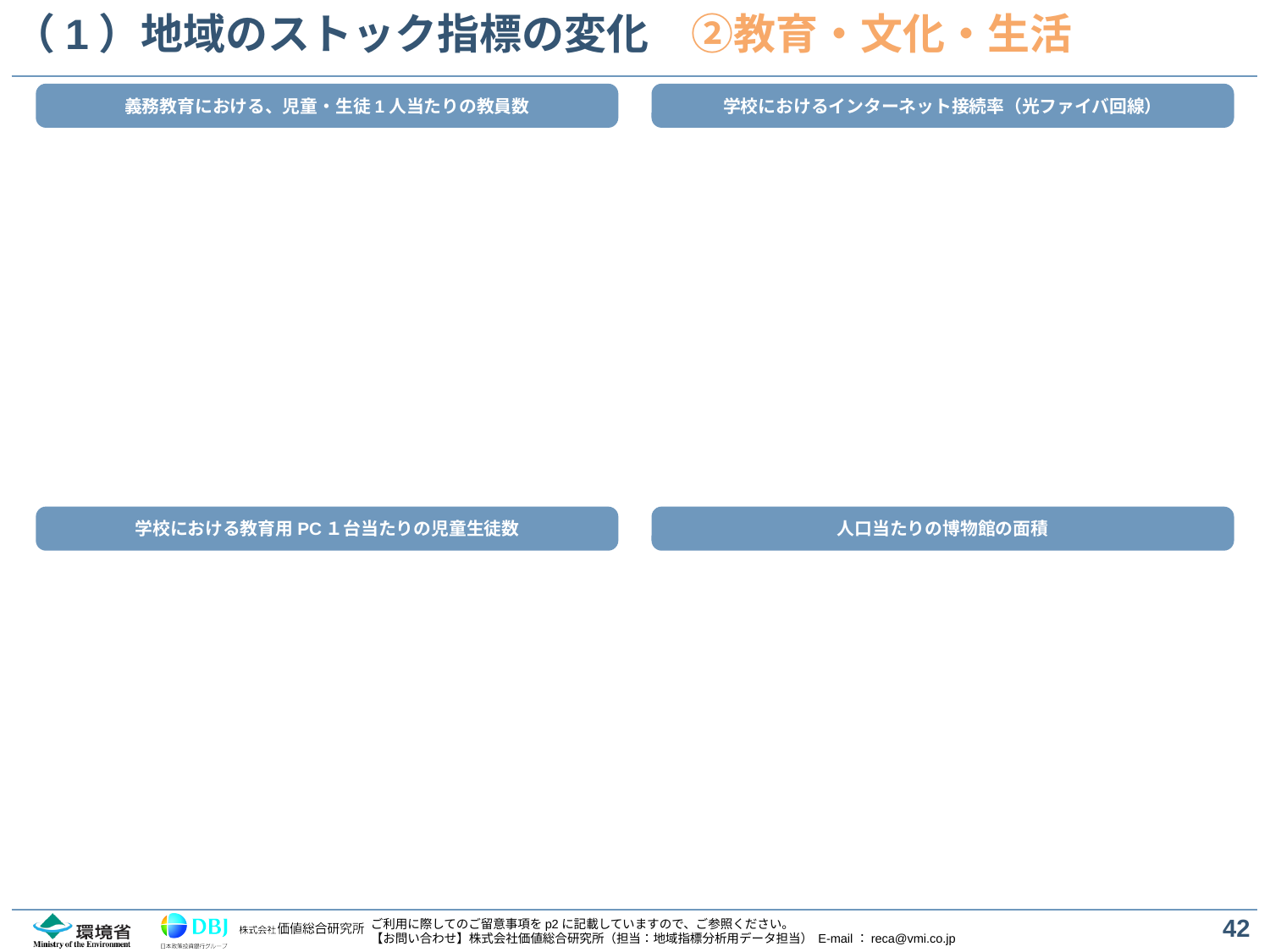

# （1）地域のストック指標の変化　②教育・文化・生活
義務教育における、児童・生徒1人当たりの教員数
学校におけるインターネット接続率（光ファイバ回線）
学校における教育用PC１台当たりの児童生徒数
人口当たりの博物館の面積
42